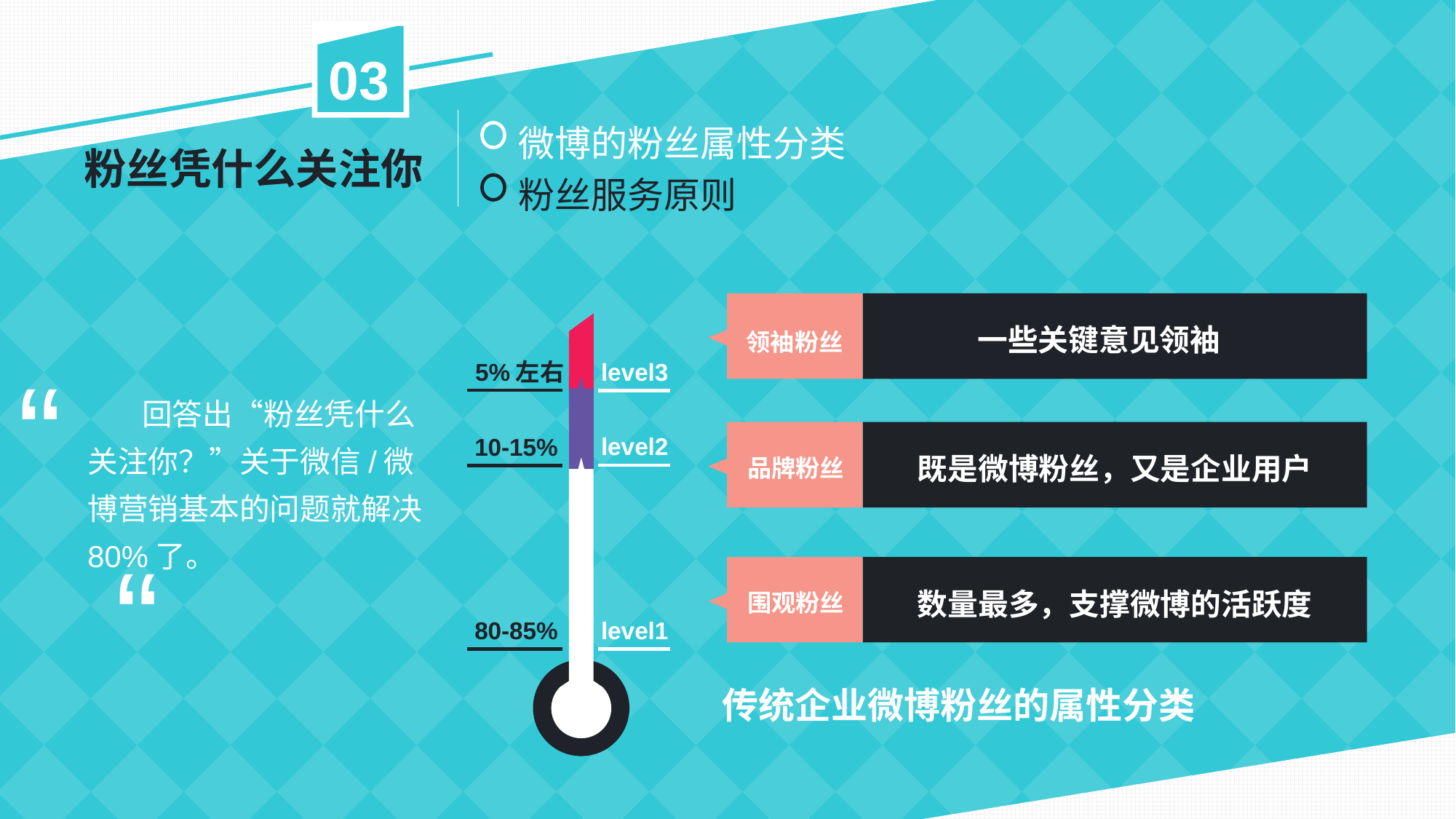

03
微博的粉丝属性分类
粉丝服务原则

粉丝凭什么关注你

一些关键意见领袖

领袖粉丝

“
5%左右
level3
       回答出“粉丝凭什么关注你？”关于微信/微博营销基本的问题就解决80%了。

level2
10-15%
既是微博粉丝，又是企业用户
品牌粉丝

“

数量最多，支撑微博的活跃度
围观粉丝

80-85%
level1
传统企业微博粉丝的属性分类